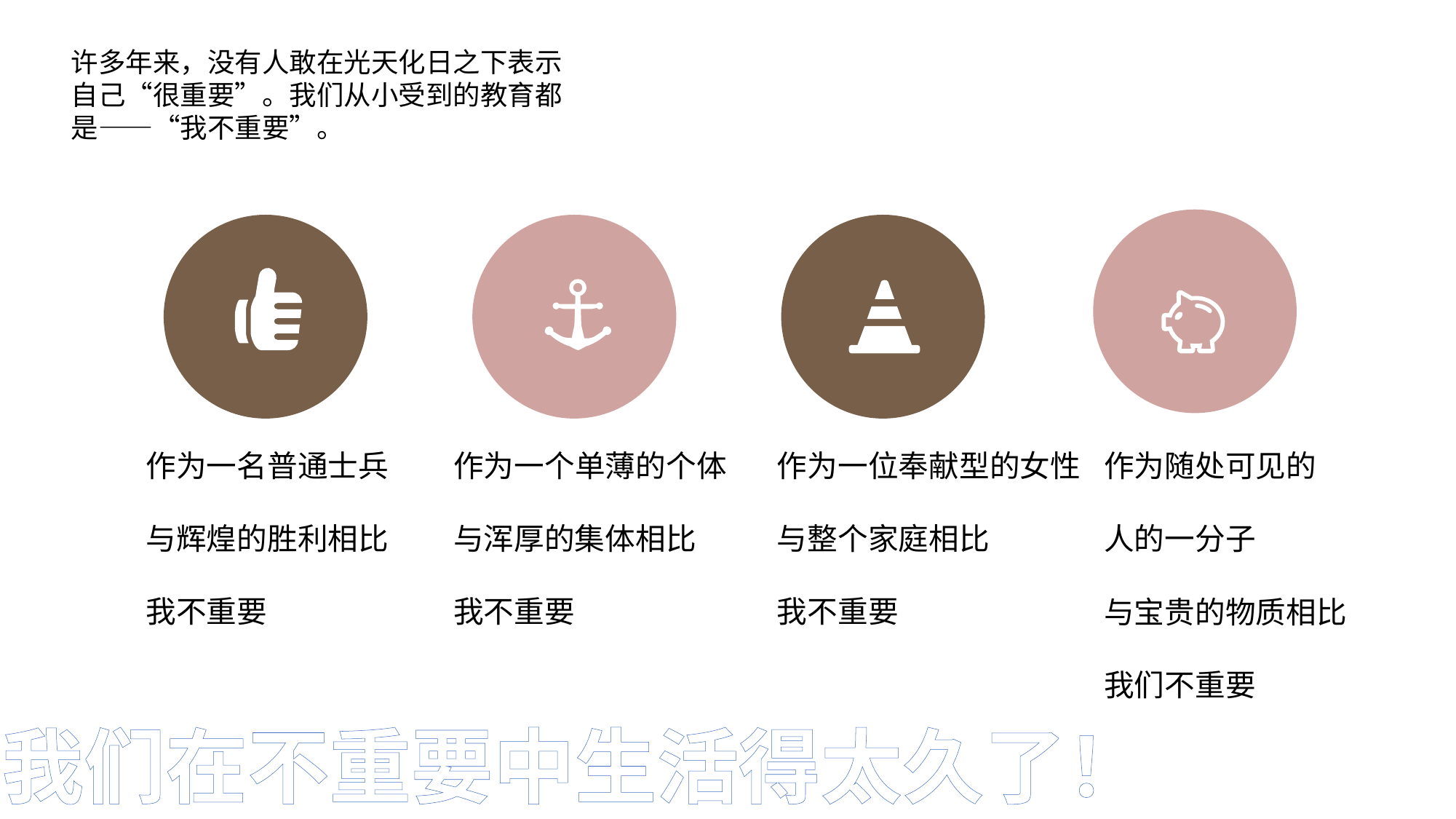

许多年来，没有人敢在光天化日之下表示自己“很重要”。我们从小受到的教育都是——“我不重要”。

作为一名普通士兵

与辉煌的胜利相比

我不重要

作为一个单薄的个体

与浑厚的集体相比

我不重要

作为一位奉献型的女性

与整个家庭相比

我不重要

作为随处可见的

人的一分子

与宝贵的物质相比

我们不重要

我们在不重要中生活得太久了！